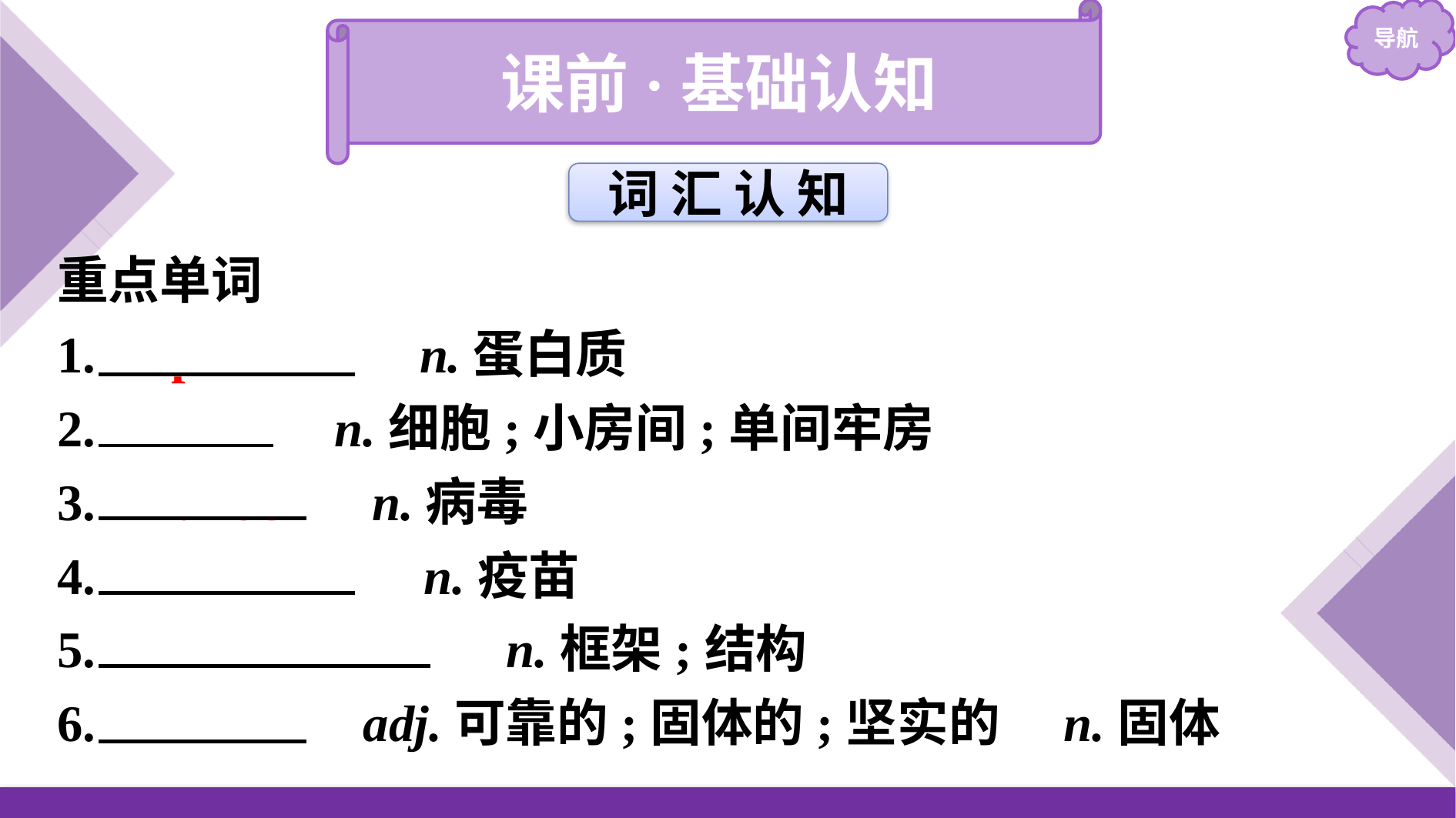

课前·基础认知
词 汇 认 知
重点单词
1.　protein　 n.蛋白质
2.　cell　 n.细胞;小房间;单间牢房
3.　virus　 n.病毒
4.　vaccine　 n.疫苗
5.　framework　 n.框架;结构
6.　solid　 adj.可靠的;固体的;坚实的　n.固体